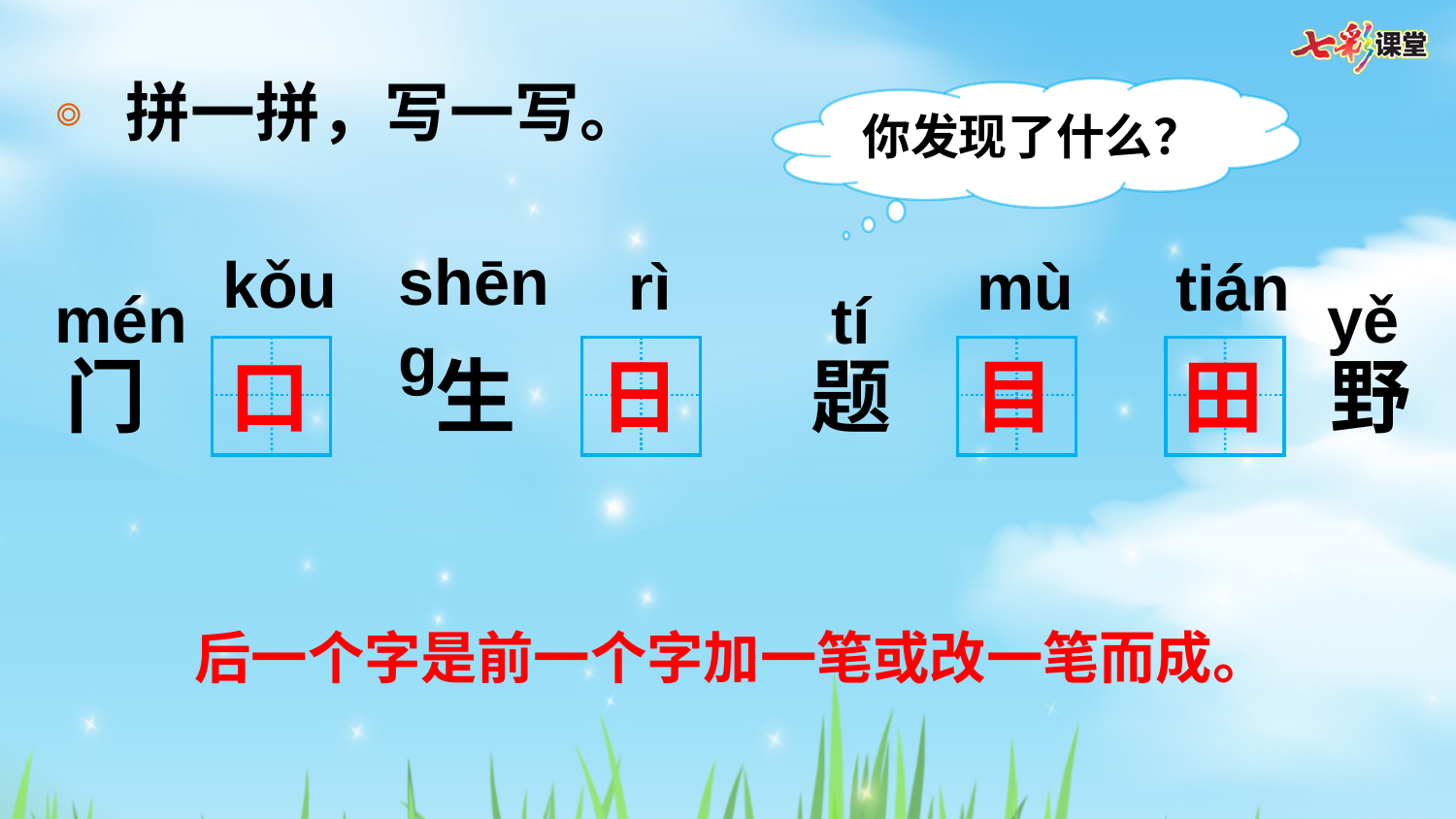

拼一拼，写一写。

你发现了什么？
kǒu
rì
mù
tián
yě
mén
shēng
tí

门
口
生
日
题
目
田
野
后一个字是前一个字加一笔或改一笔而成。